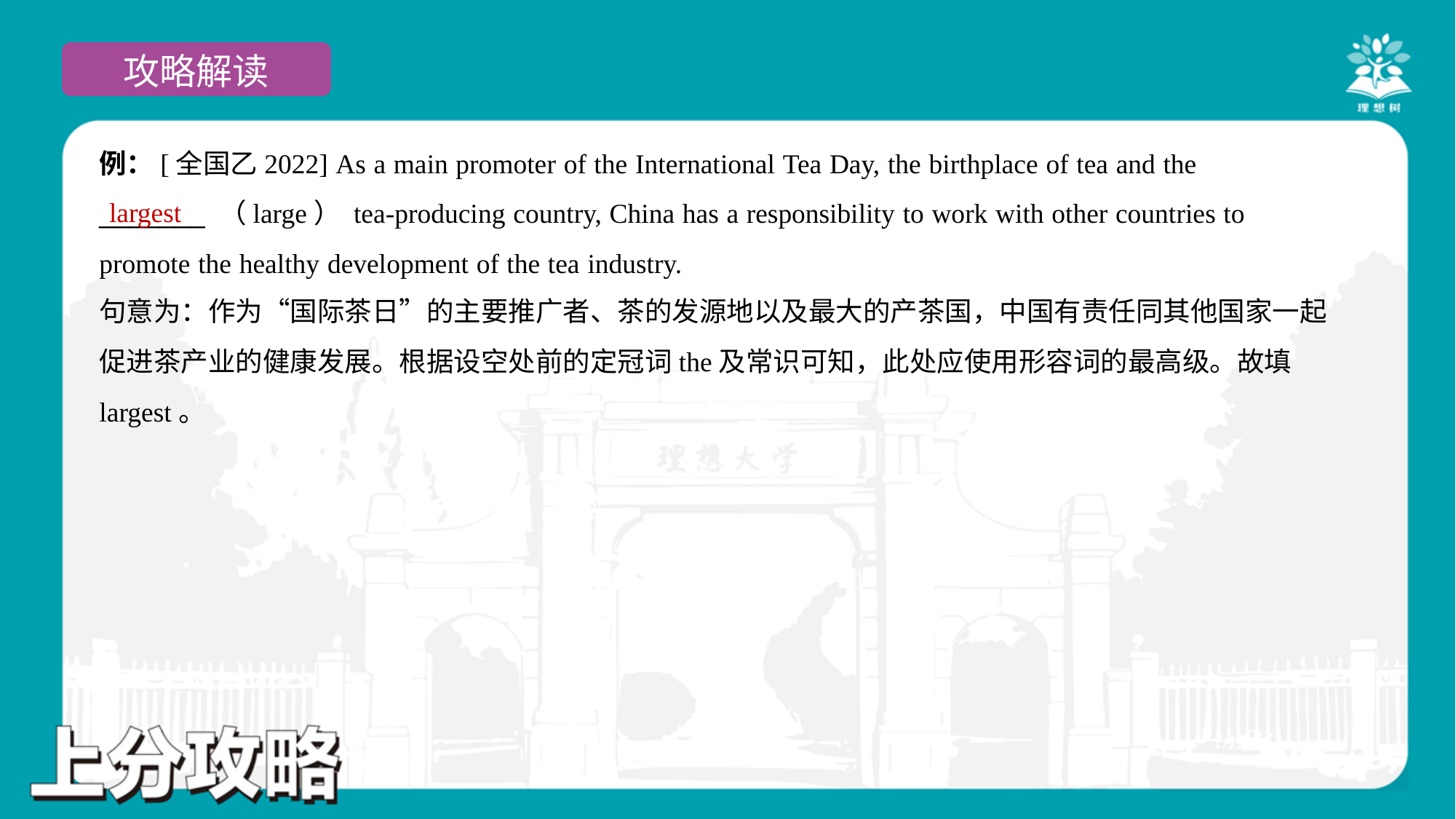

例：[全国乙2022] As a main promoter of the International Tea Day, the birthplace of tea and the
_______ （large） tea-producing country, China has a responsibility to work with other countries to
promote the healthy development of the tea industry.
largest
句意为：作为“国际茶日”的主要推广者、茶的发源地以及最大的产茶国，中国有责任同其他国家一起
促进茶产业的健康发展。根据设空处前的定冠词the及常识可知，此处应使用形容词的最高级。故填
largest。